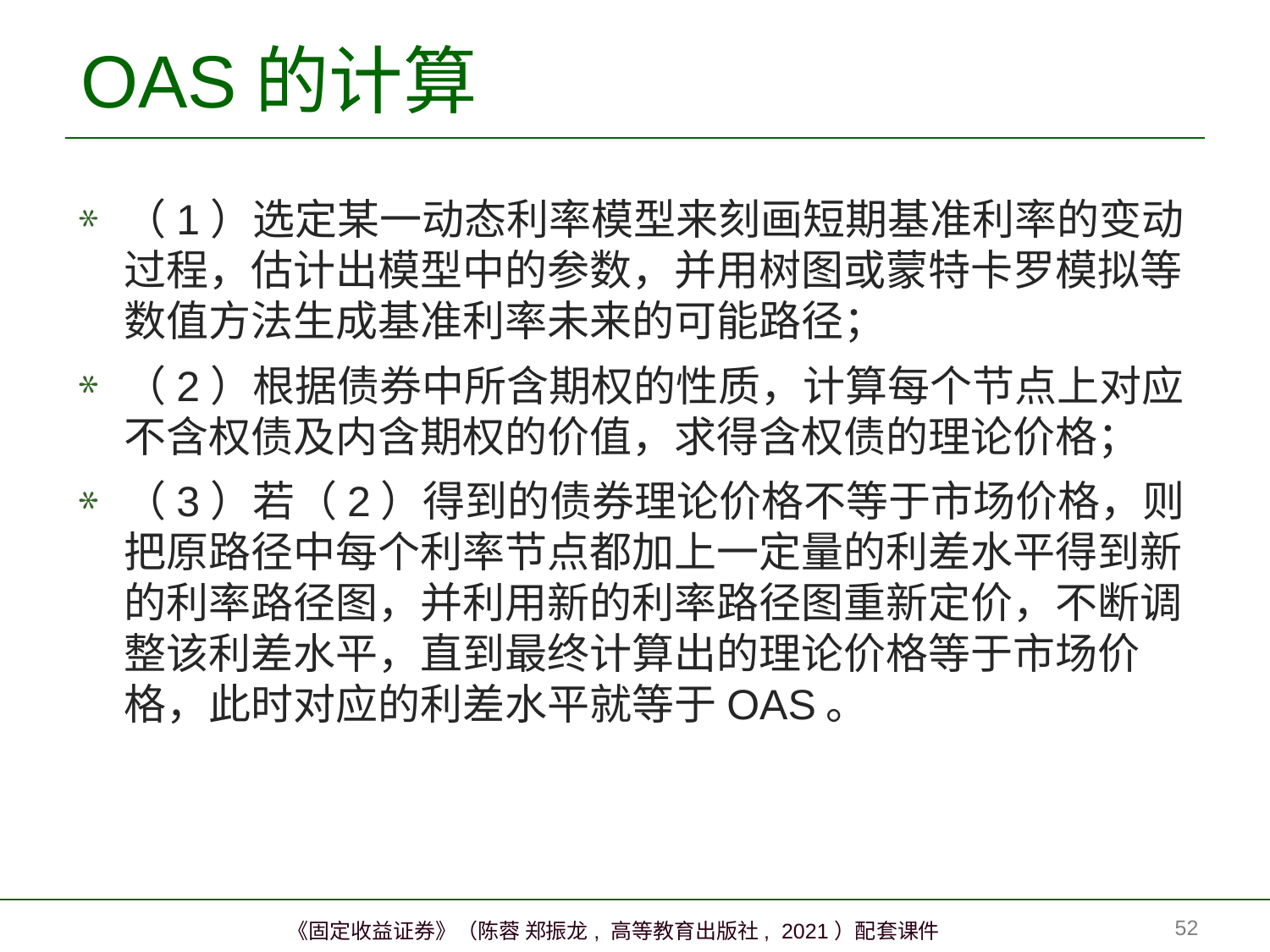

# OAS的计算
（1）选定某一动态利率模型来刻画短期基准利率的变动过程，估计出模型中的参数，并用树图或蒙特卡罗模拟等数值方法生成基准利率未来的可能路径；
（2）根据债券中所含期权的性质，计算每个节点上对应不含权债及内含期权的价值，求得含权债的理论价格；
（3）若（2）得到的债券理论价格不等于市场价格，则把原路径中每个利率节点都加上一定量的利差水平得到新的利率路径图，并利用新的利率路径图重新定价，不断调整该利差水平，直到最终计算出的理论价格等于市场价格，此时对应的利差水平就等于OAS。

52